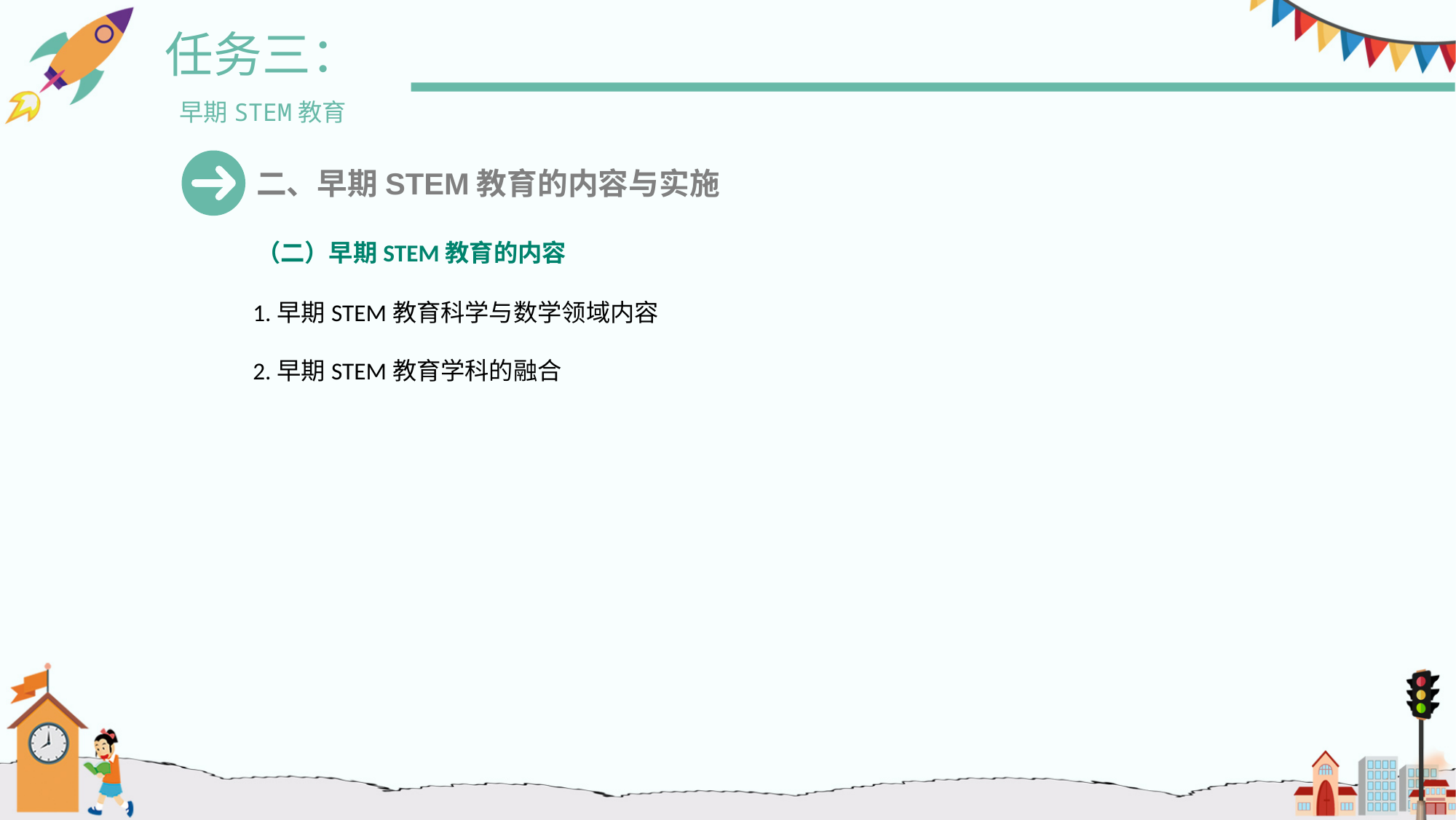

任务三：

早期STEM教育

二、早期STEM教育的内容与实施

（二）早期STEM教育的内容

1.早期STEM教育科学与数学领域内容

2.早期STEM教育学科的融合